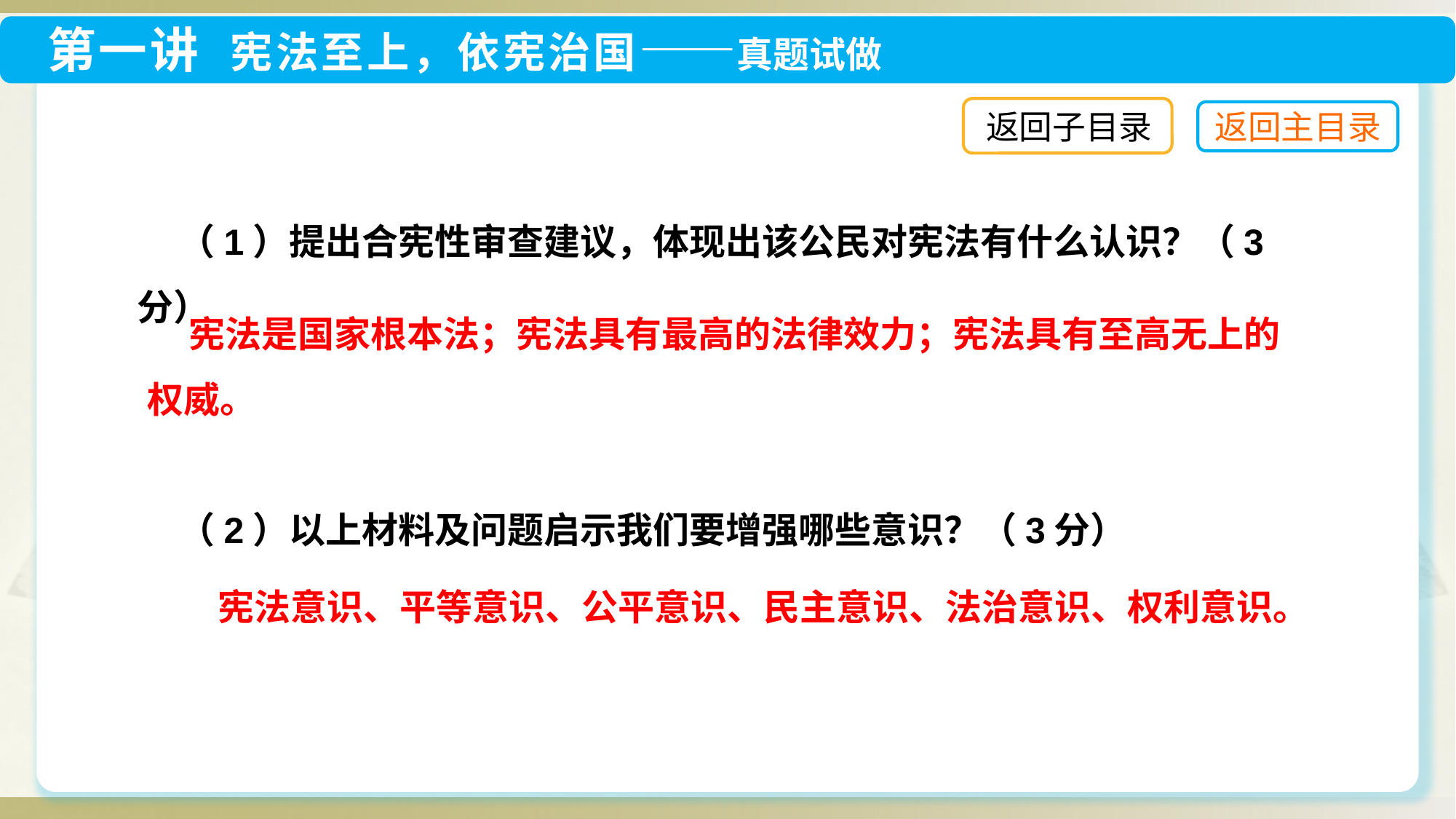

返回子目录

    （1）提出合宪性审查建议，体现出该公民对宪法有什么认识？（3分）
    宪法是国家根本法；宪法具有最高的法律效力；宪法具有至高无上的权威。
    （2）以上材料及问题启示我们要增强哪些意识？（3分）
宪法意识、平等意识、公平意识、民主意识、法治意识、权利意识。